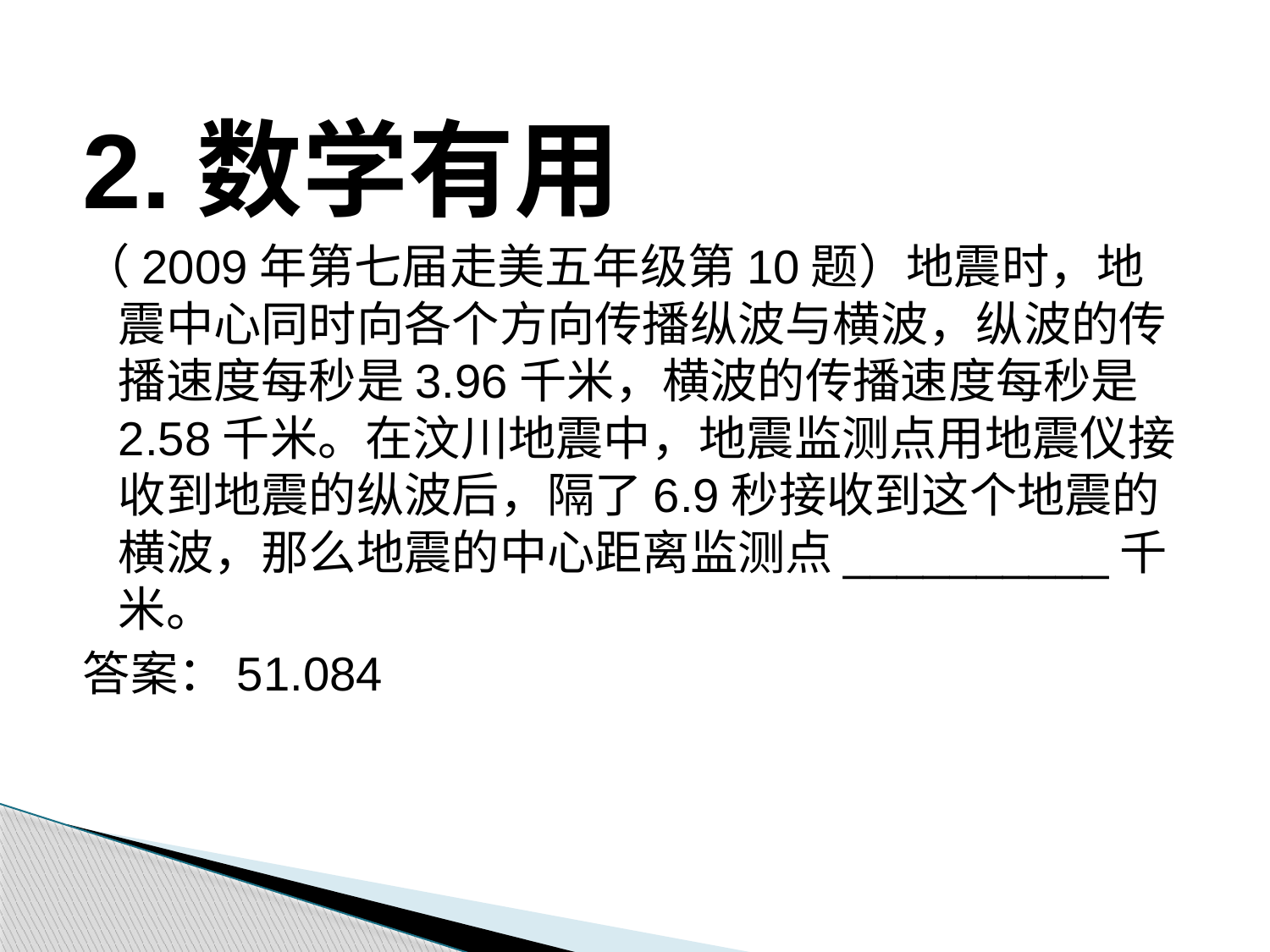

2.数学有用
（2009年第七届走美五年级第10题）地震时，地震中心同时向各个方向传播纵波与横波，纵波的传播速度每秒是3.96千米，横波的传播速度每秒是2.58千米。在汶川地震中，地震监测点用地震仪接收到地震的纵波后，隔了6.9秒接收到这个地震的横波，那么地震的中心距离监测点__________千米。
答案：51.084